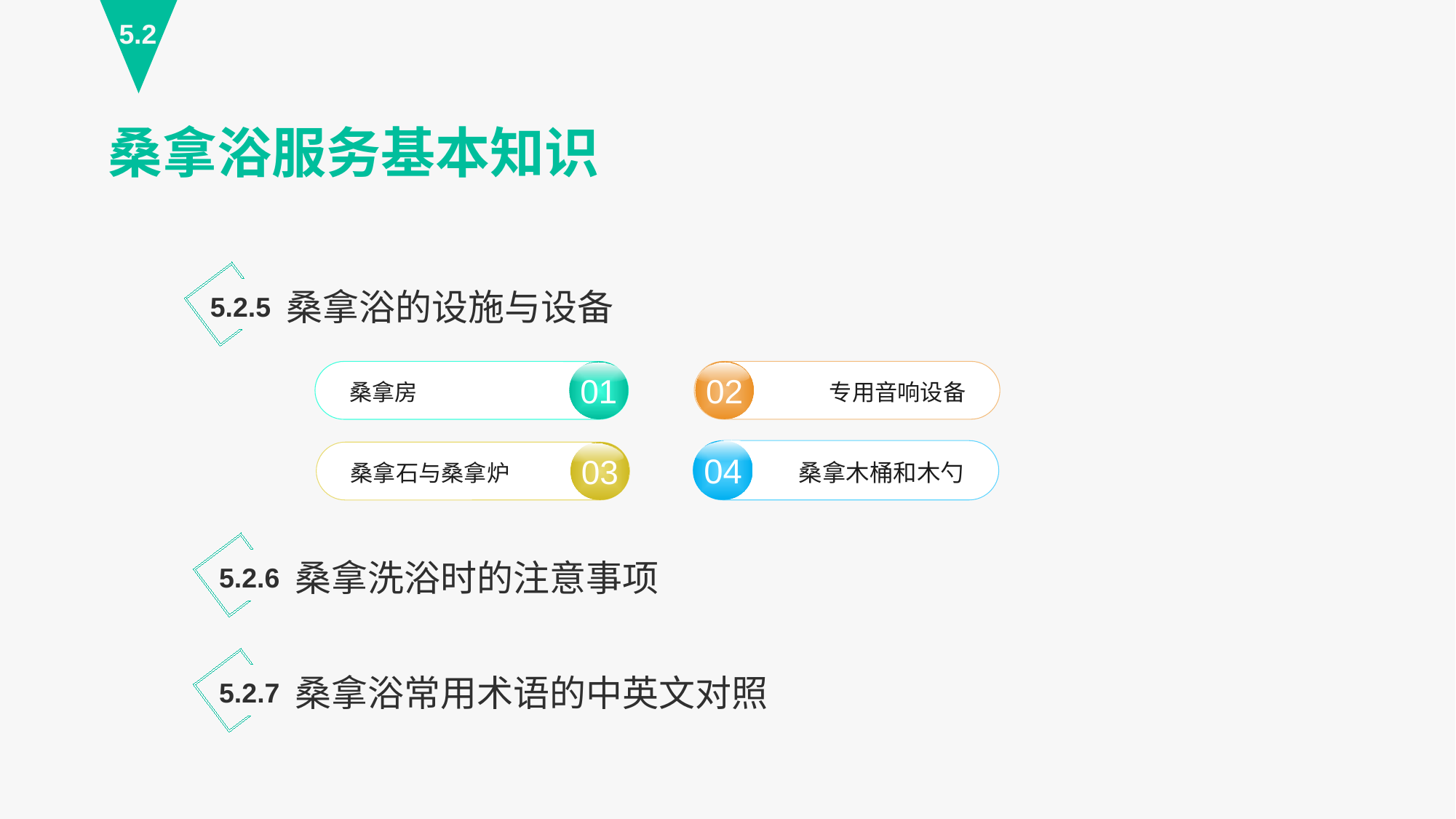

5.2
桑拿浴服务基本知识

桑拿浴的设施与设备
5.2.5

02
专用音响设备

01
桑拿房

04
桑拿木桶和木勺

03
桑拿石与桑拿炉

桑拿洗浴时的注意事项
5.2.6

桑拿浴常用术语的中英文对照
5.2.7